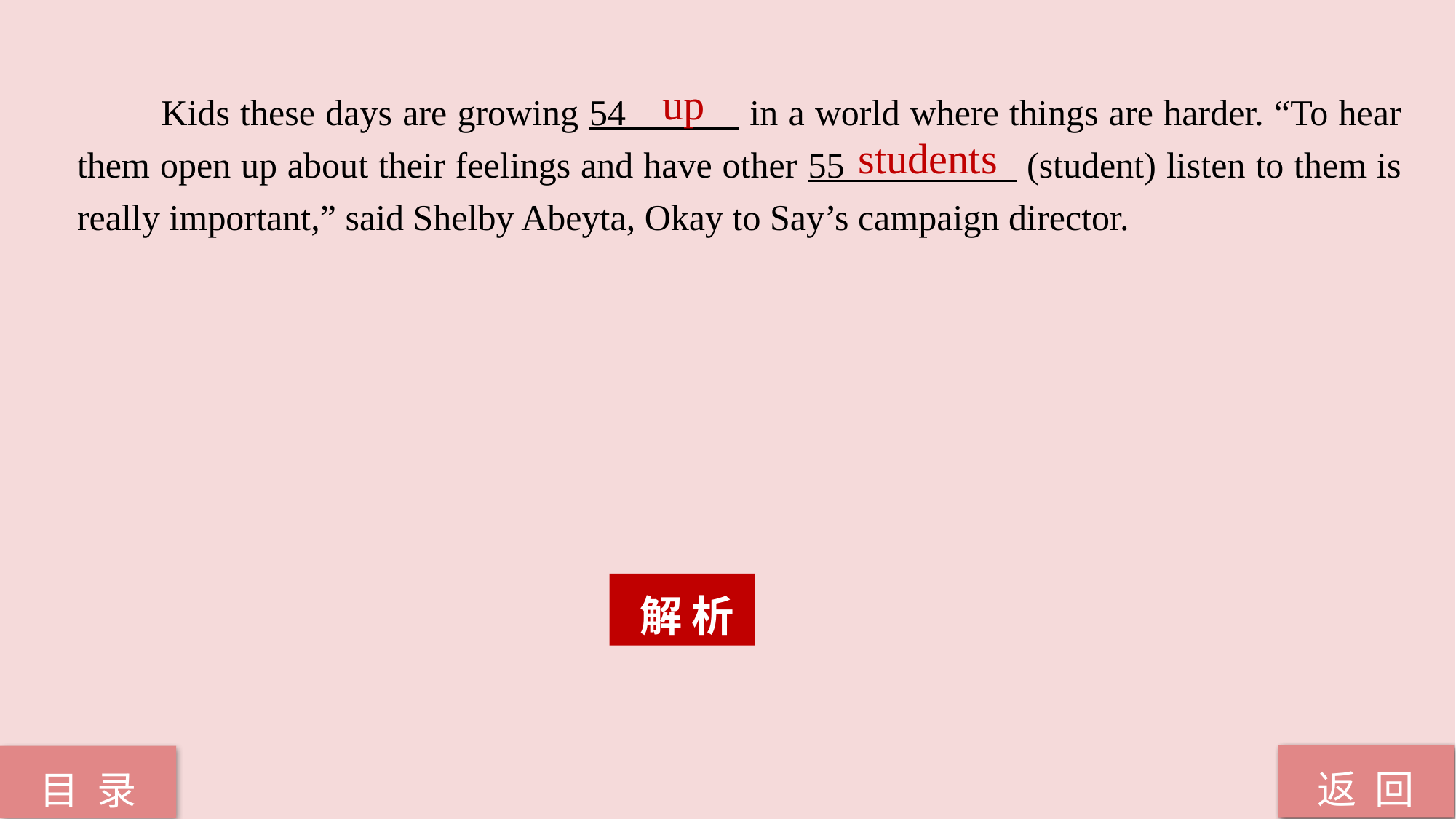

up
　　Kids these days are growing 54            in a world where things are harder. “To hear them open up about their feelings and have other 55                  (student) listen to them is really important,” said Shelby Abeyta, Okay to Say’s campaign director.
students
 解 析
返  回